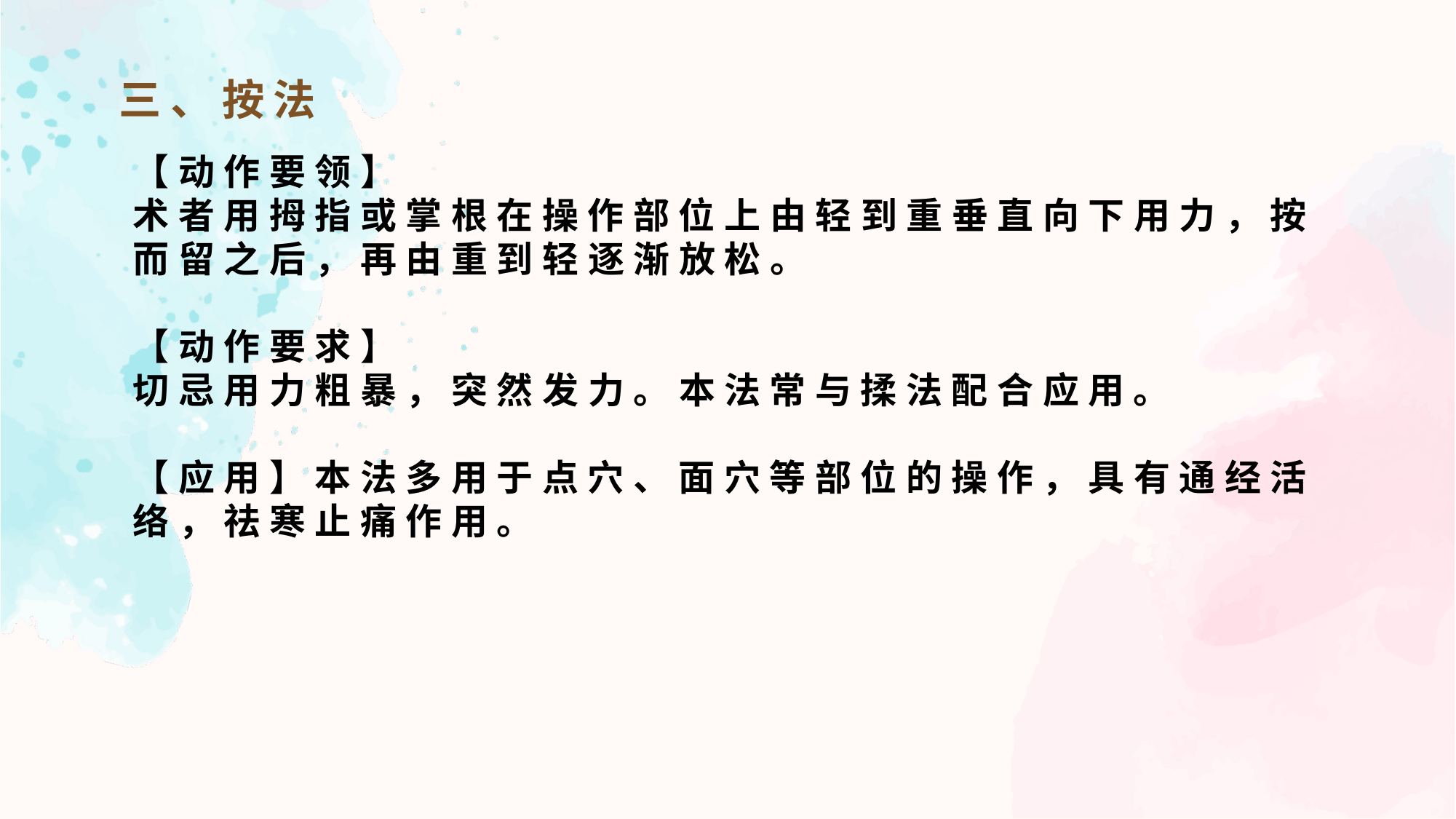

三、按法
【动作要领】
术者用拇指或掌根在操作部位上由轻到重垂直向下用力，按而留之后，再由重到轻逐渐放松。

【动作要求】
切忌用力粗暴，突然发力。本法常与揉法配合应用。

【应用】本法多用于点穴、面穴等部位的操作，具有通经活络，祛寒止痛作用。